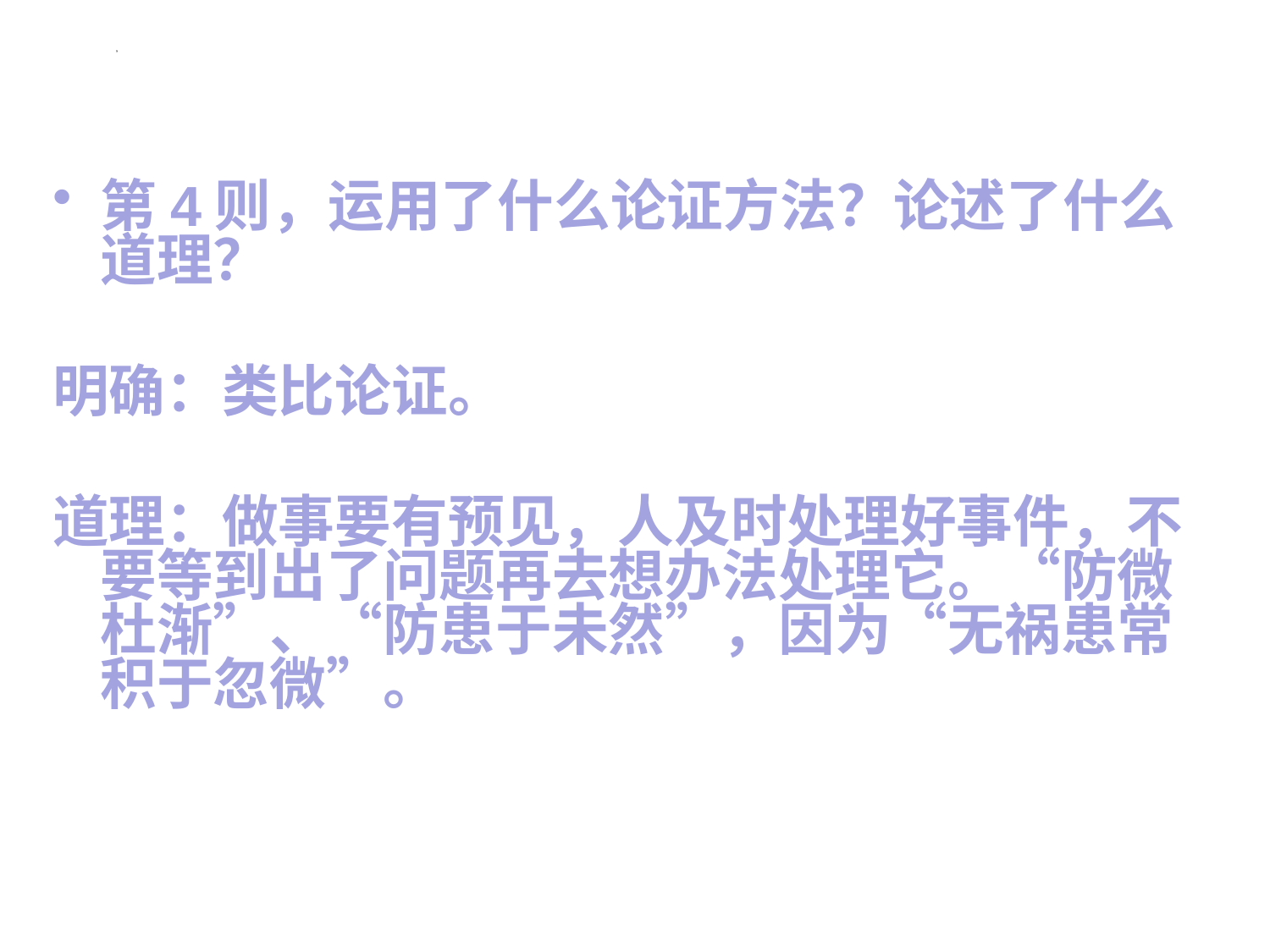

第4则，运用了什么论证方法？论述了什么道理？

明确：类比论证。

道理：做事要有预见，人及时处理好事件，不要等到出了问题再去想办法处理它。“防微杜渐”、“防患于未然”，因为“无祸患常积于忽微”。